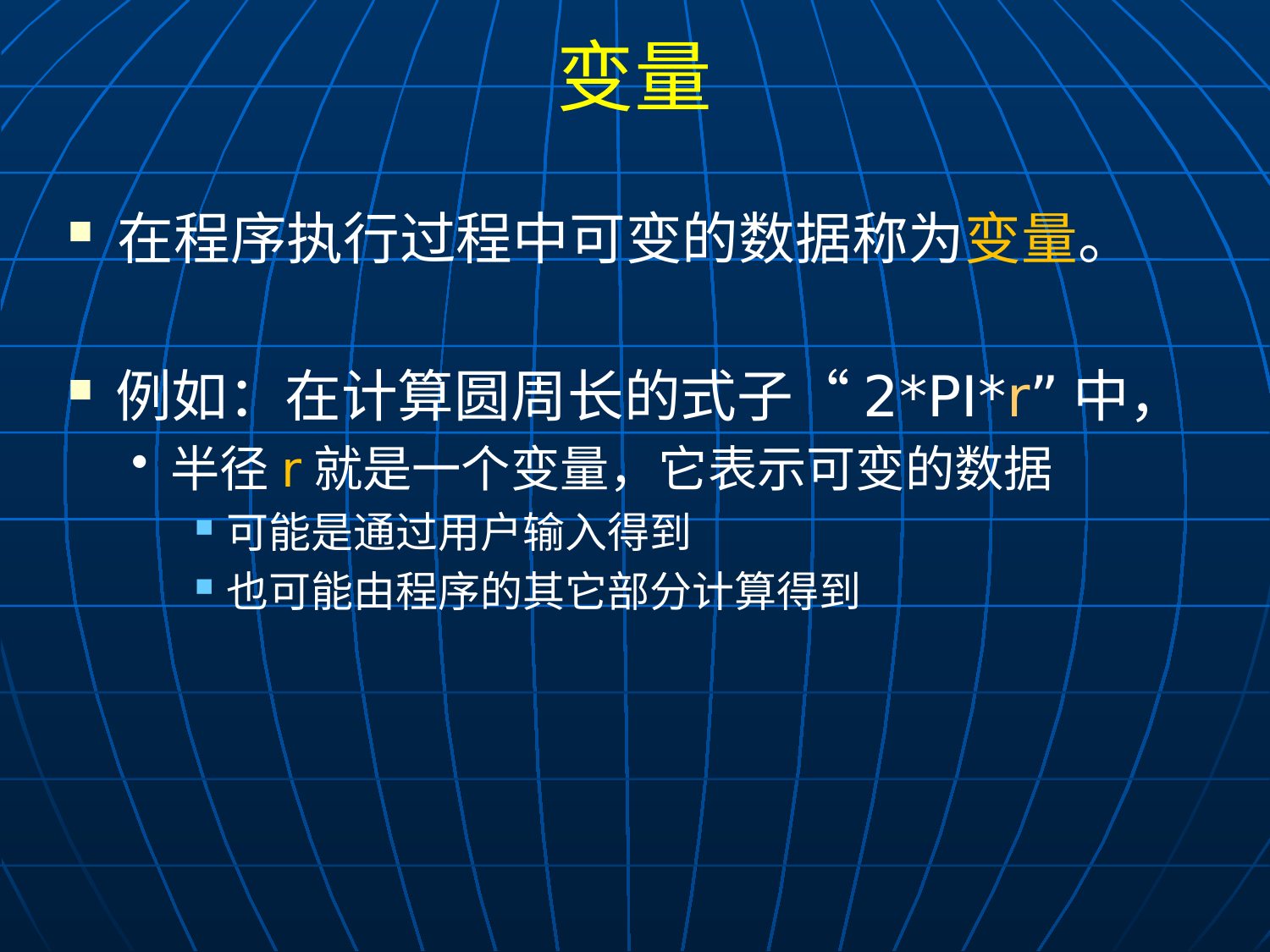

# 变量
在程序执行过程中可变的数据称为变量。

例如：在计算圆周长的式子“2*PI*r”中，
半径r就是一个变量，它表示可变的数据
可能是通过用户输入得到
也可能由程序的其它部分计算得到